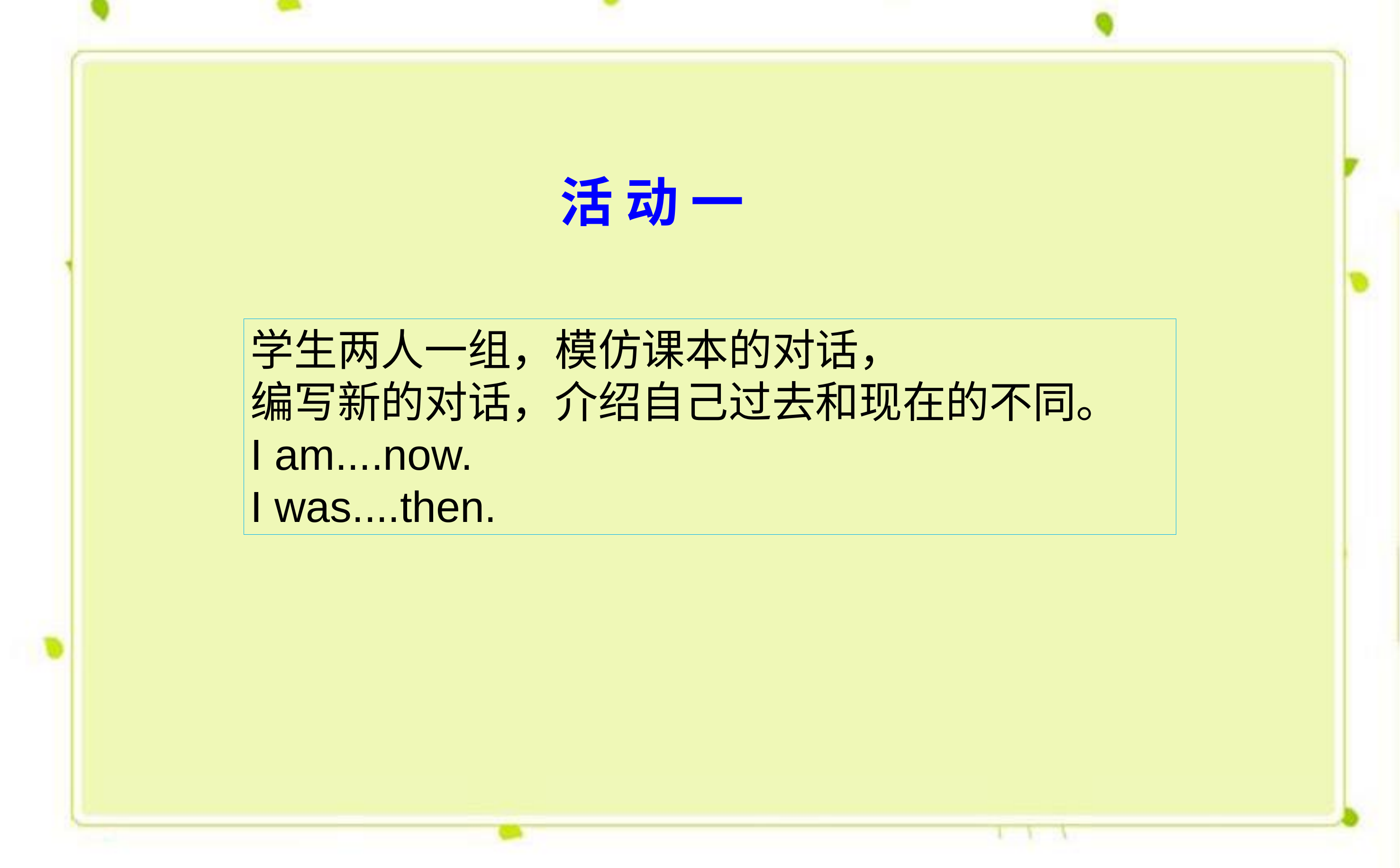

活 动 一

学生两人一组，模仿课本的对话，
编写新的对话，介绍自己过去和现在的不同。
I am....now.
I was....then.